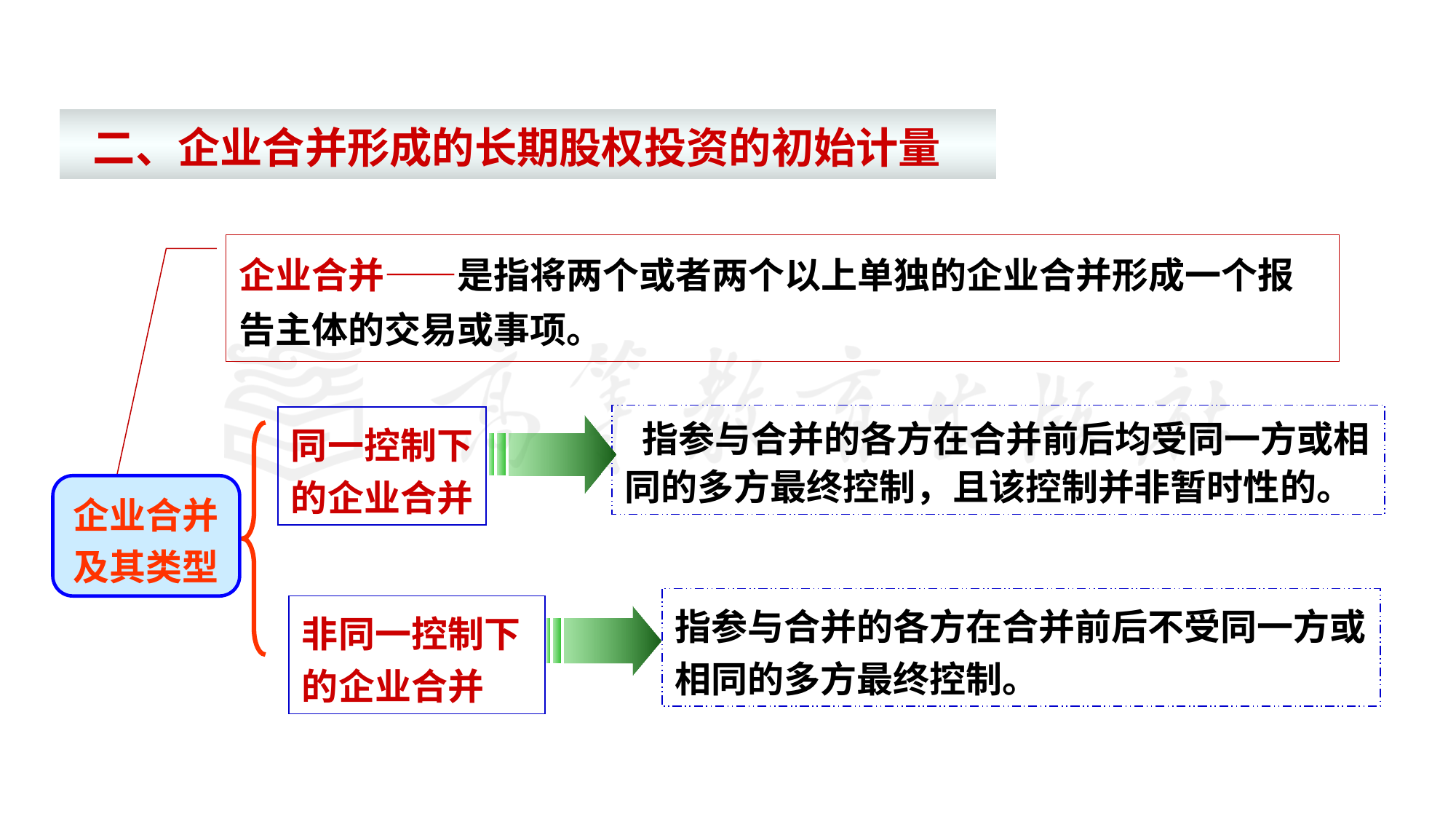

二、企业合并形成的长期股权投资的初始计量
企业合并——是指将两个或者两个以上单独的企业合并形成一个报告主体的交易或事项。
 指参与合并的各方在合并前后均受同一方或相同的多方最终控制，且该控制并非暂时性的。
同一控制下
的企业合并

企业合并
及其类型
指参与合并的各方在合并前后不受同一方或相同的多方最终控制。
非同一控制下的企业合并